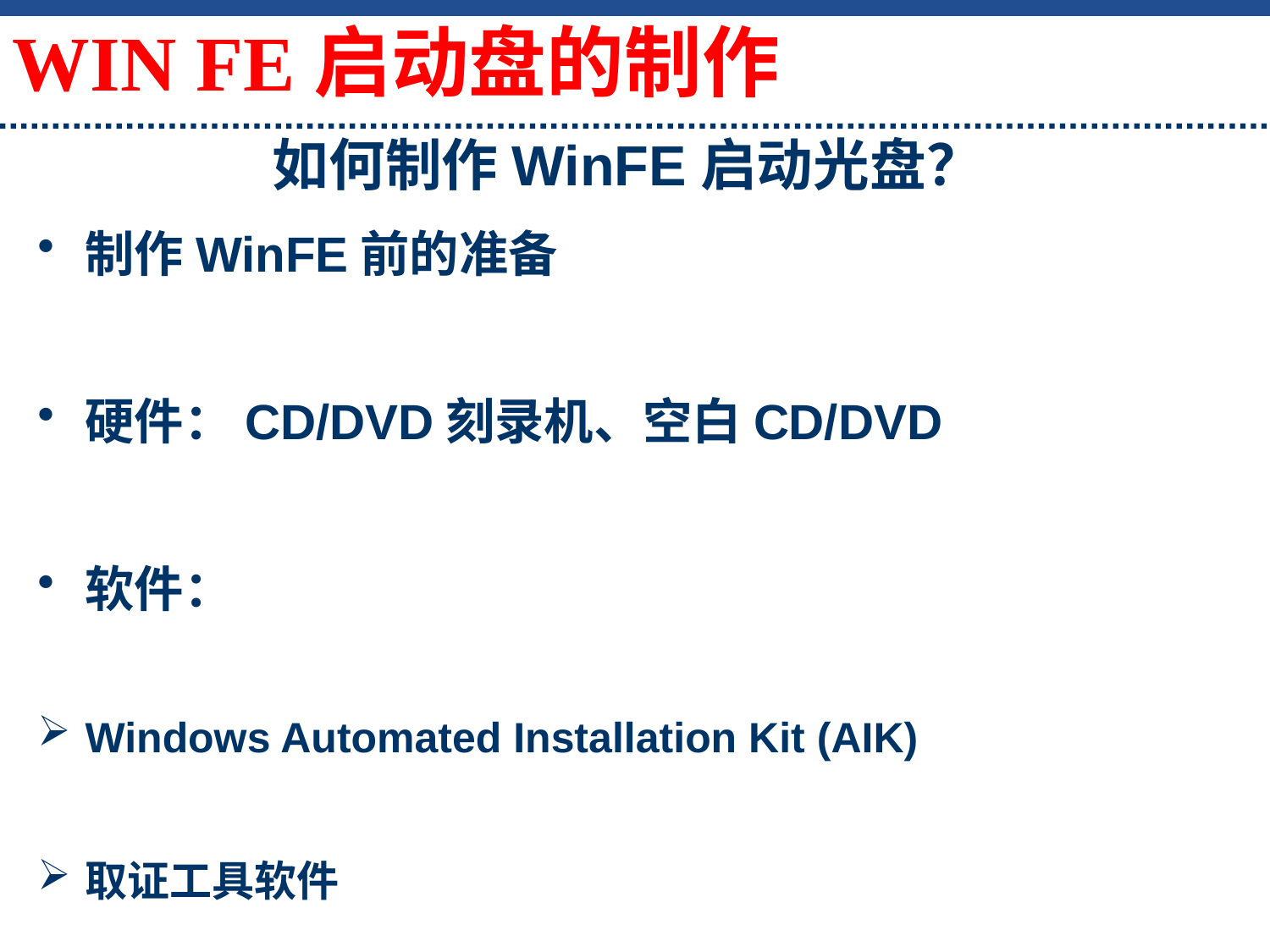

WIN FE启动盘的制作
# 如何制作WinFE启动光盘？
制作WinFE前的准备

硬件：CD/DVD刻录机、空白CD/DVD

软件：

Windows Automated Installation Kit (AIK)

取证工具软件